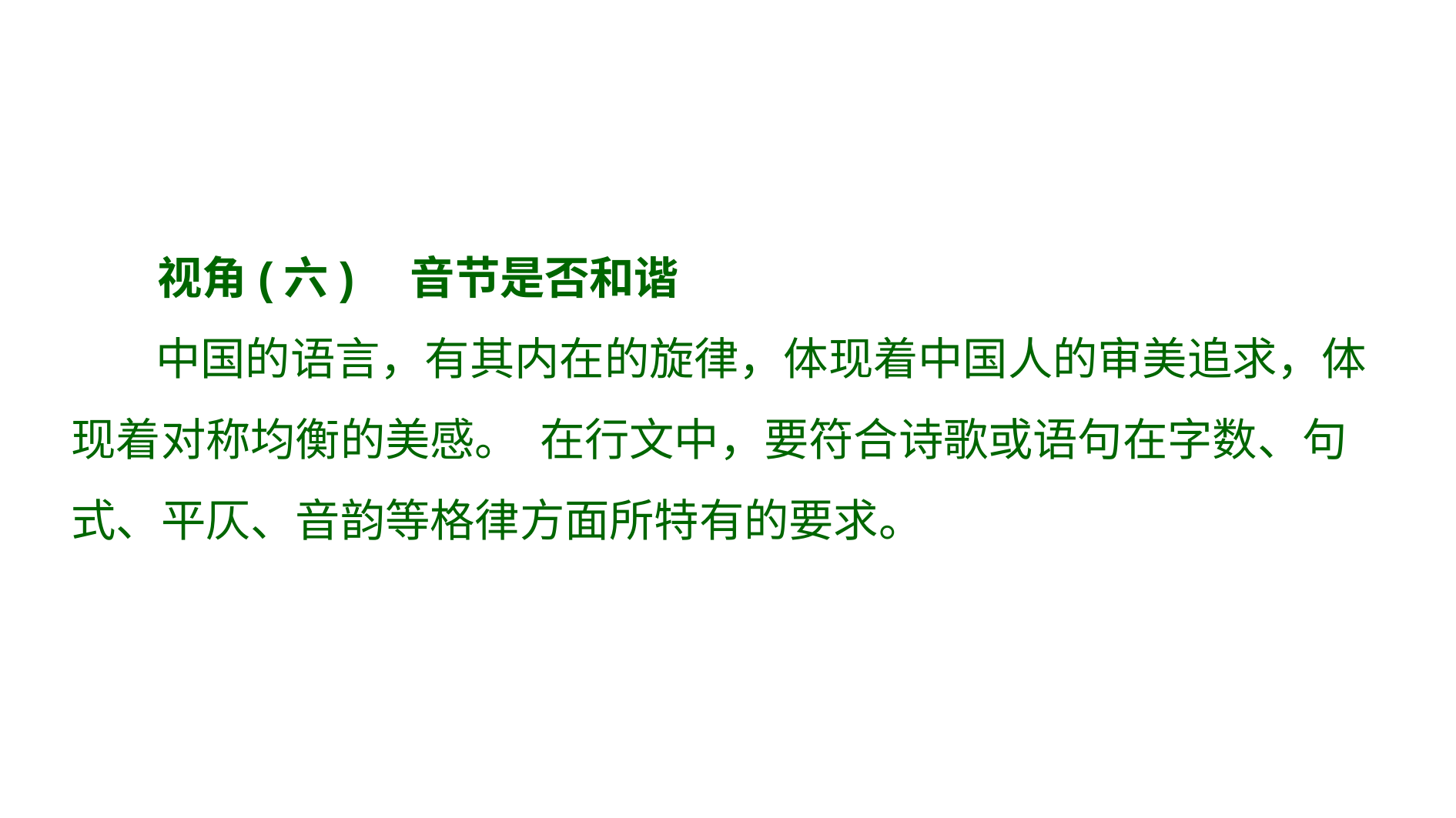

视角(六)　音节是否和谐
    中国的语言，有其内在的旋律，体现着中国人的审美追求，体现着对称均衡的美感。  在行文中，要符合诗歌或语句在字数、句式、平仄、音韵等格律方面所特有的要求。